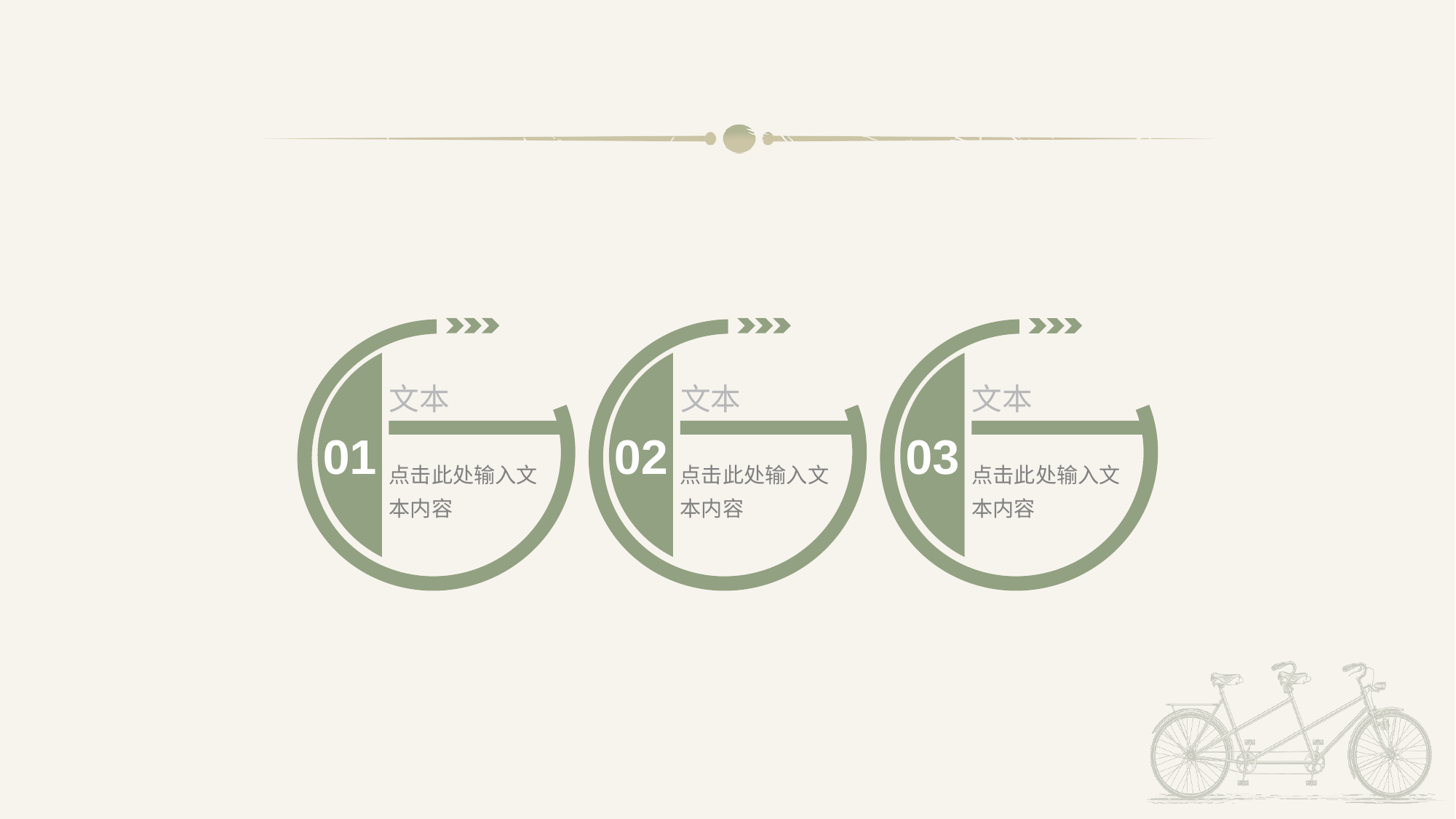

01
02
03
文本
文本
文本

点击此处输入文本内容
点击此处输入文本内容
点击此处输入文本内容